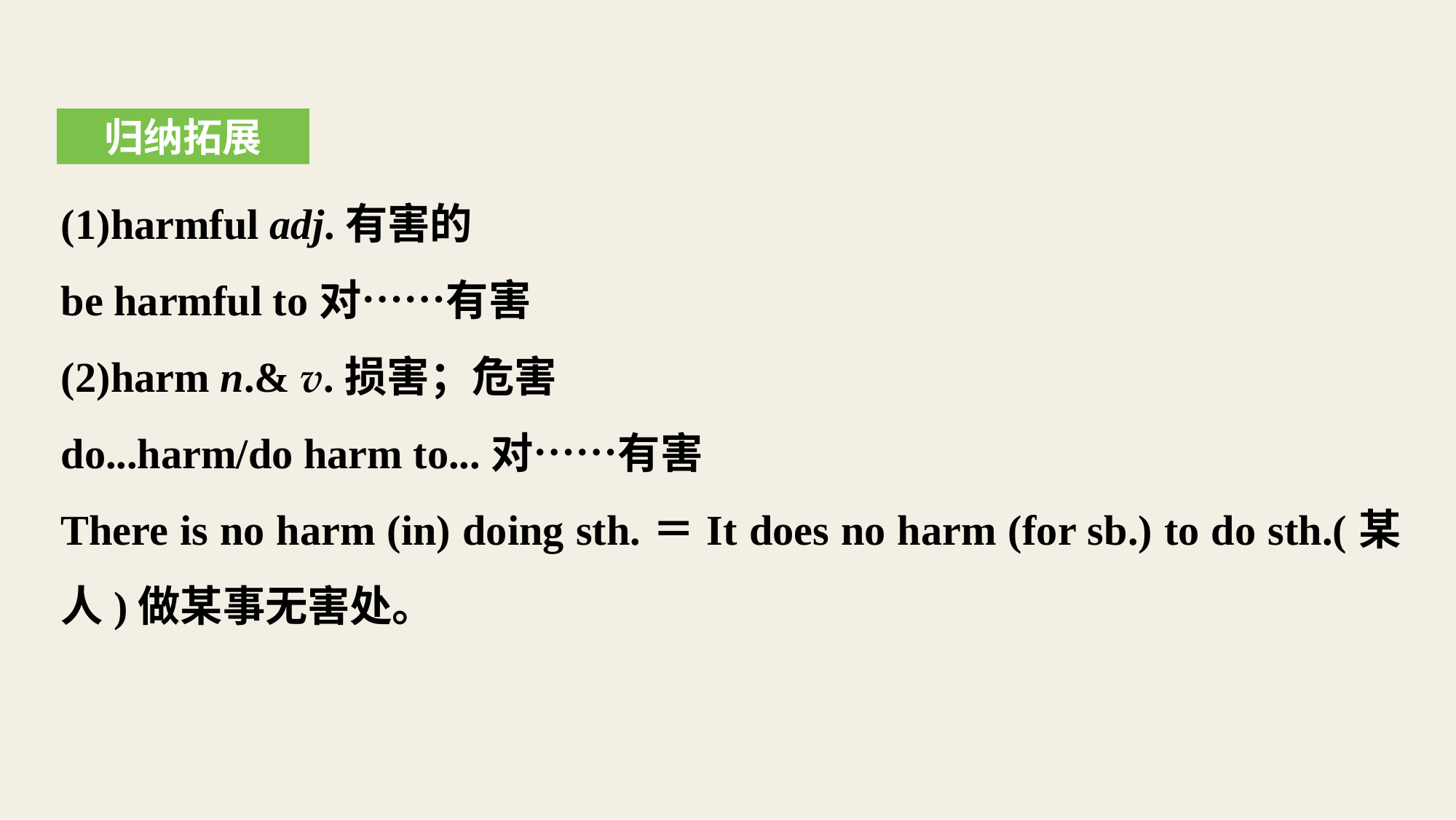

归纳拓展
(1)harmful adj.有害的
be harmful to对……有害
(2)harm n.& v.损害；危害
do...harm/do harm to...对……有害
There is no harm (in) doing sth.＝It does no harm (for sb.) to do sth.(某人)做某事无害处。